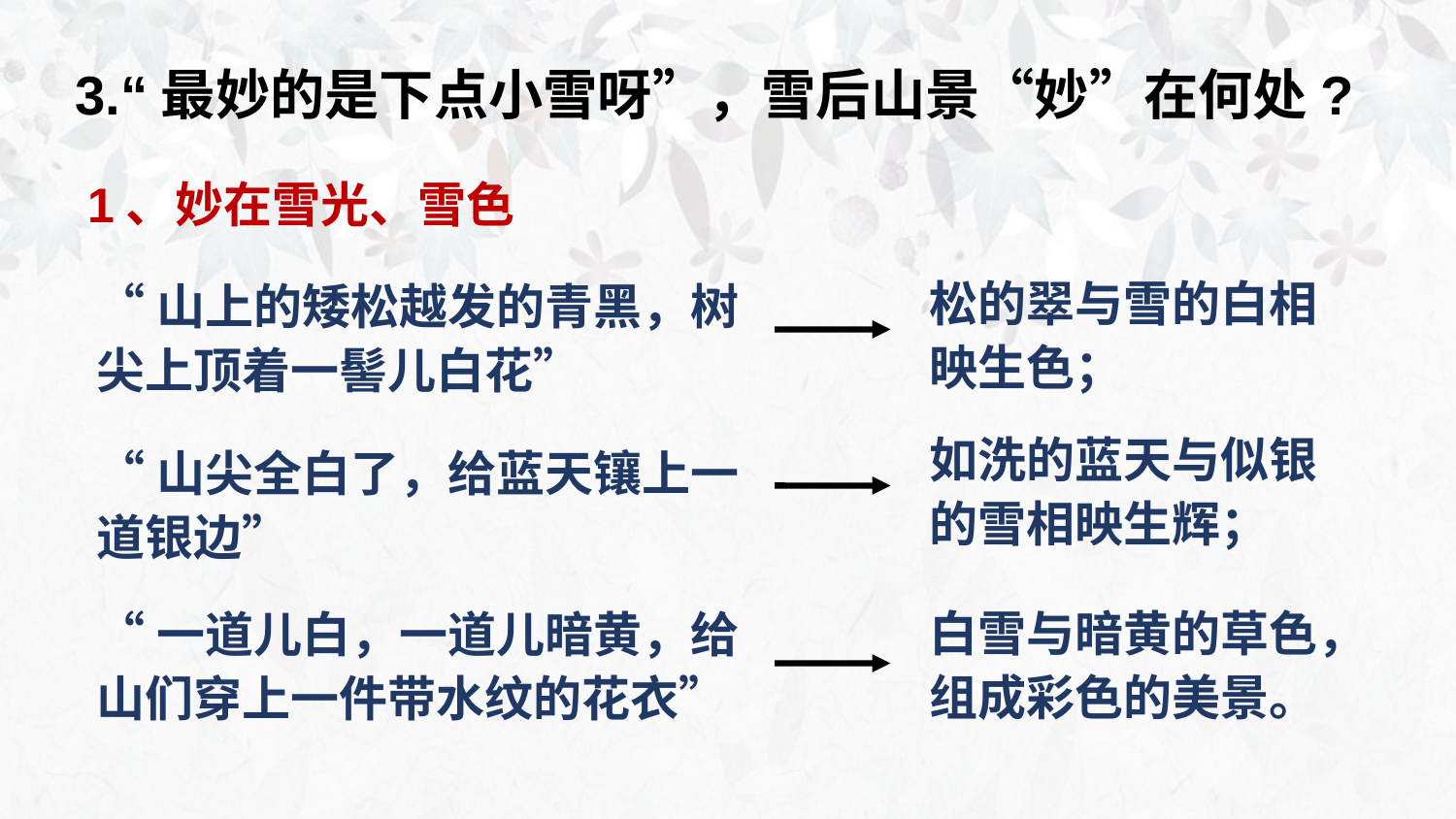

3.“最妙的是下点小雪呀”，雪后山景“妙”在何处?
1、妙在雪光、雪色
松的翠与雪的白相映生色；
“山上的矮松越发的青黑，树尖上顶着一髻儿白花”

如洗的蓝天与似银的雪相映生辉；
“山尖全白了，给蓝天镶上一道银边”

白雪与暗黄的草色，组成彩色的美景。
“一道儿白，一道儿暗黄，给山们穿上一件带水纹的花衣”